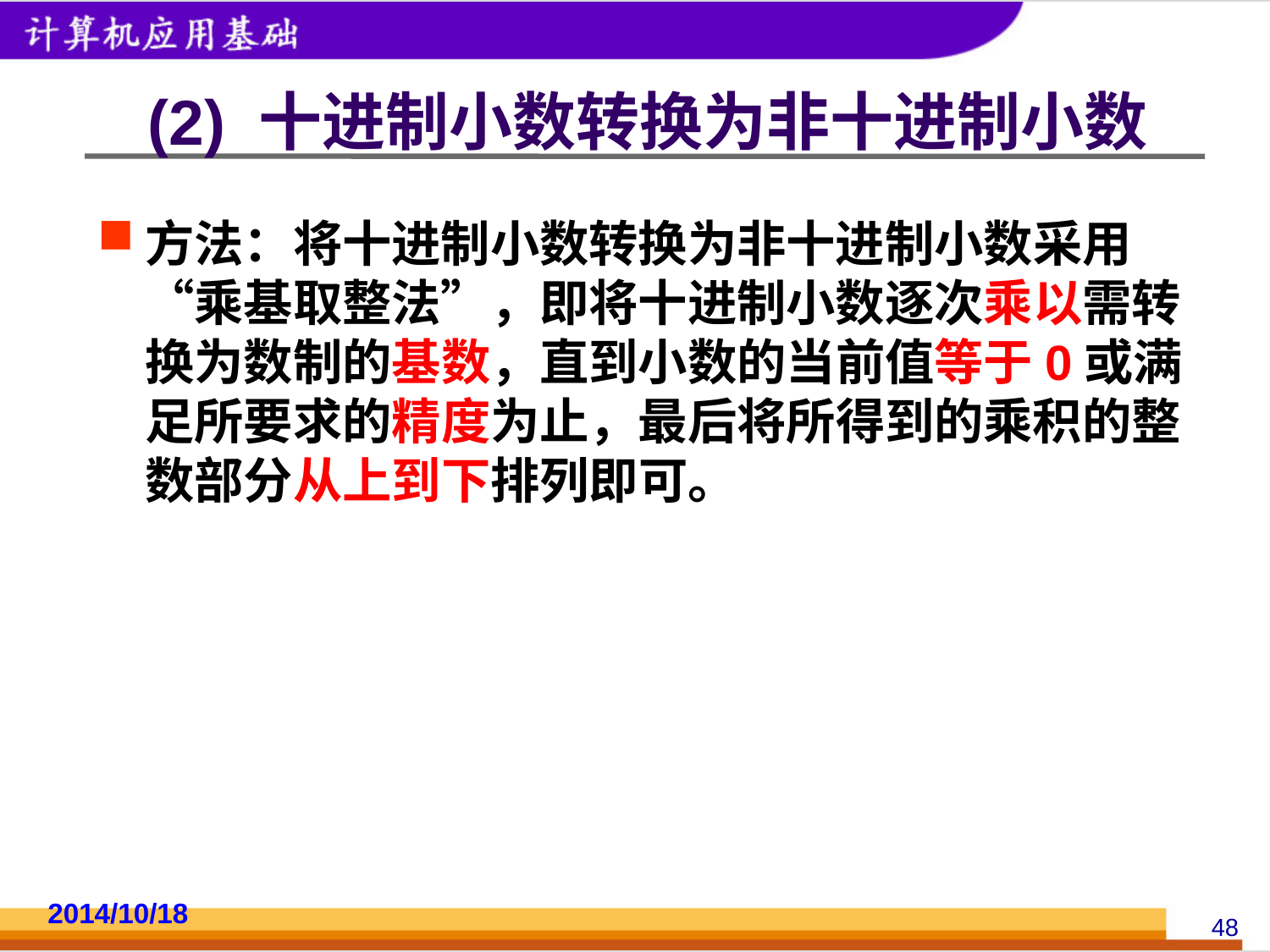

# (2) 十进制小数转换为非十进制小数
方法：将十进制小数转换为非十进制小数采用“乘基取整法”，即将十进制小数逐次乘以需转换为数制的基数，直到小数的当前值等于0或满足所要求的精度为止，最后将所得到的乘积的整数部分从上到下排列即可。
2014/10/18